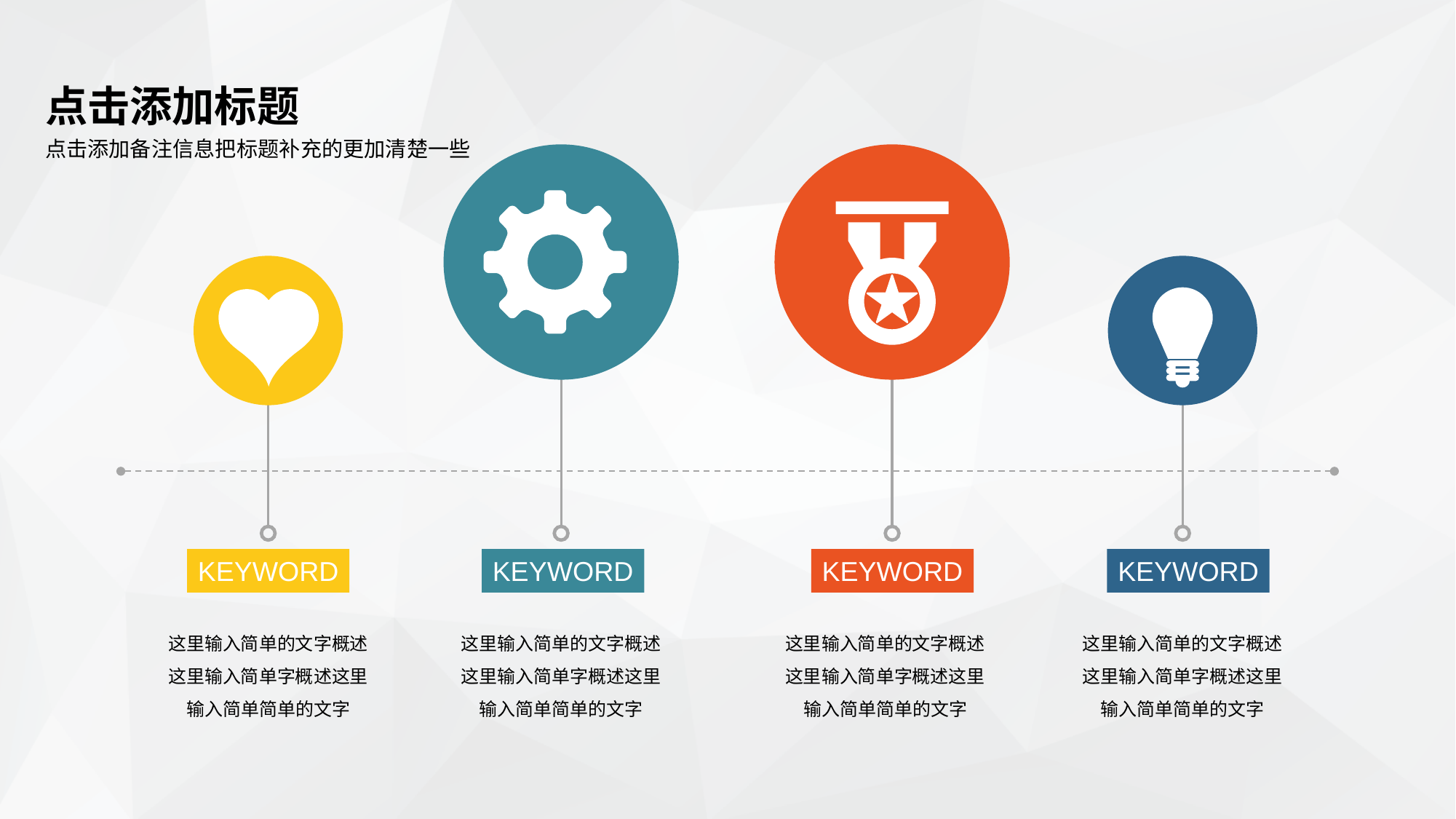

点击添加标题
点击添加备注信息把标题补充的更加清楚一些

KEYWORD
KEYWORD
KEYWORD
KEYWORD
这里输入简单的文字概述这里输入简单字概述这里输入简单简单的文字
这里输入简单的文字概述这里输入简单字概述这里输入简单简单的文字
这里输入简单的文字概述这里输入简单字概述这里输入简单简单的文字
这里输入简单的文字概述这里输入简单字概述这里输入简单简单的文字